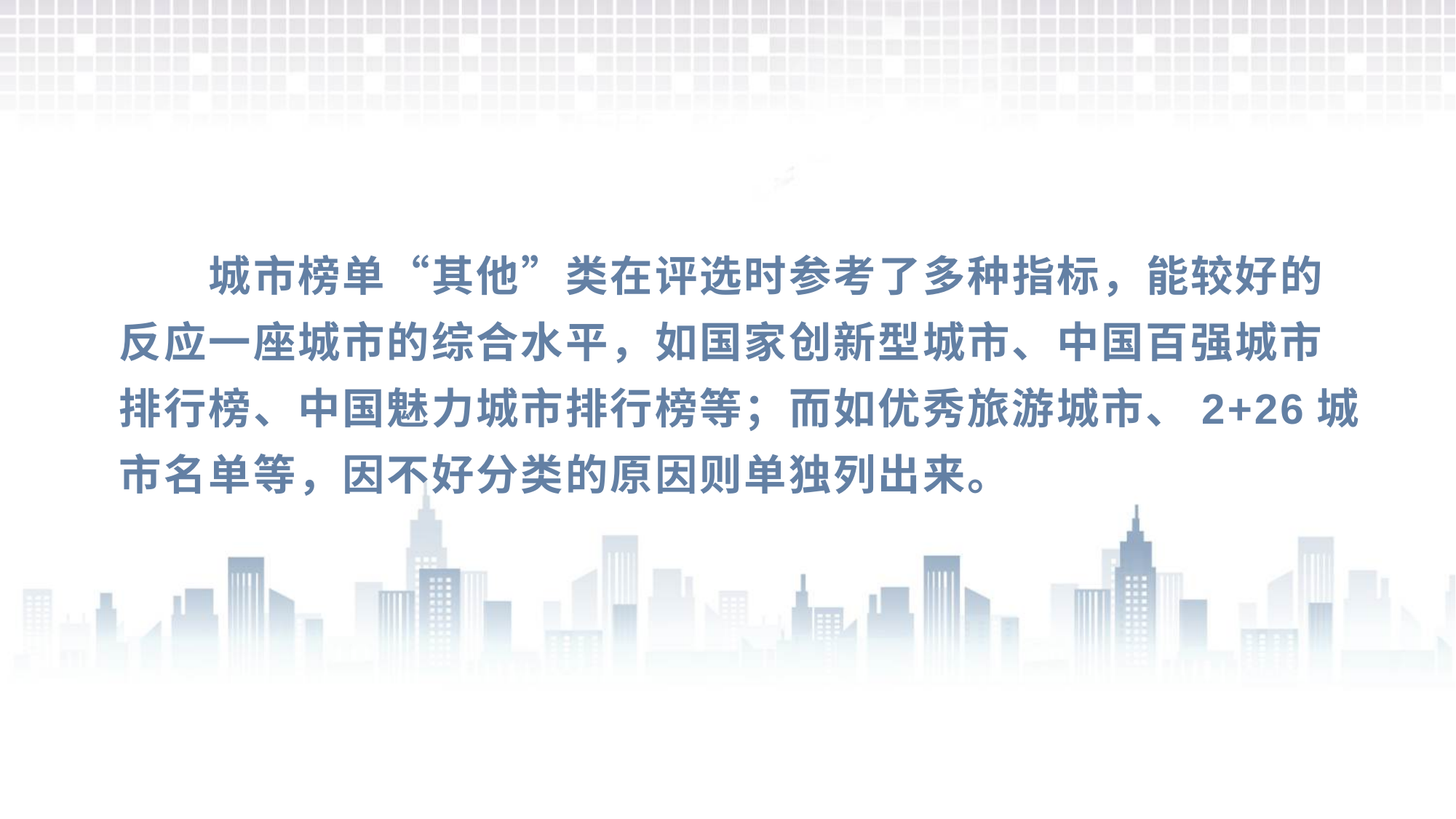

城市榜单“其他”类在评选时参考了多种指标，能较好的反应一座城市的综合水平，如国家创新型城市、中国百强城市排行榜、中国魅力城市排行榜等；而如优秀旅游城市、2+26城市名单等，因不好分类的原因则单独列出来。